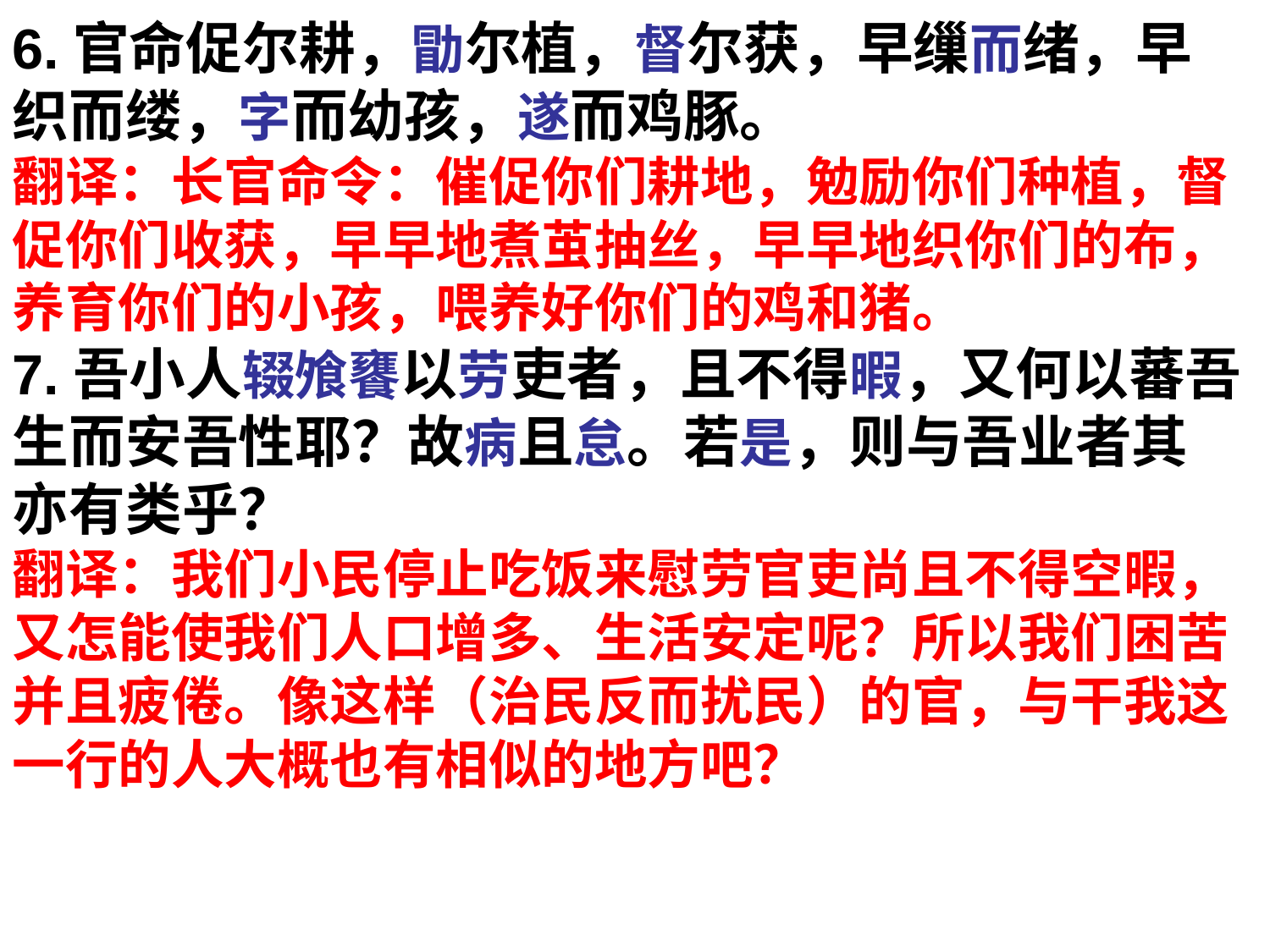

6.官命促尔耕，勖尔植，督尔获，早缫而绪，早织而缕，字而幼孩，遂而鸡豚。
翻译：长官命令：催促你们耕地，勉励你们种植，督促你们收获，早早地煮茧抽丝，早早地织你们的布，养育你们的小孩，喂养好你们的鸡和猪。
7.吾小人辍飧饔以劳吏者，且不得暇，又何以蕃吾生而安吾性耶？故病且怠。若是，则与吾业者其亦有类乎？
翻译：我们小民停止吃饭来慰劳官吏尚且不得空暇，又怎能使我们人口增多、生活安定呢？所以我们困苦并且疲倦。像这样（治民反而扰民）的官，与干我这一行的人大概也有相似的地方吧？